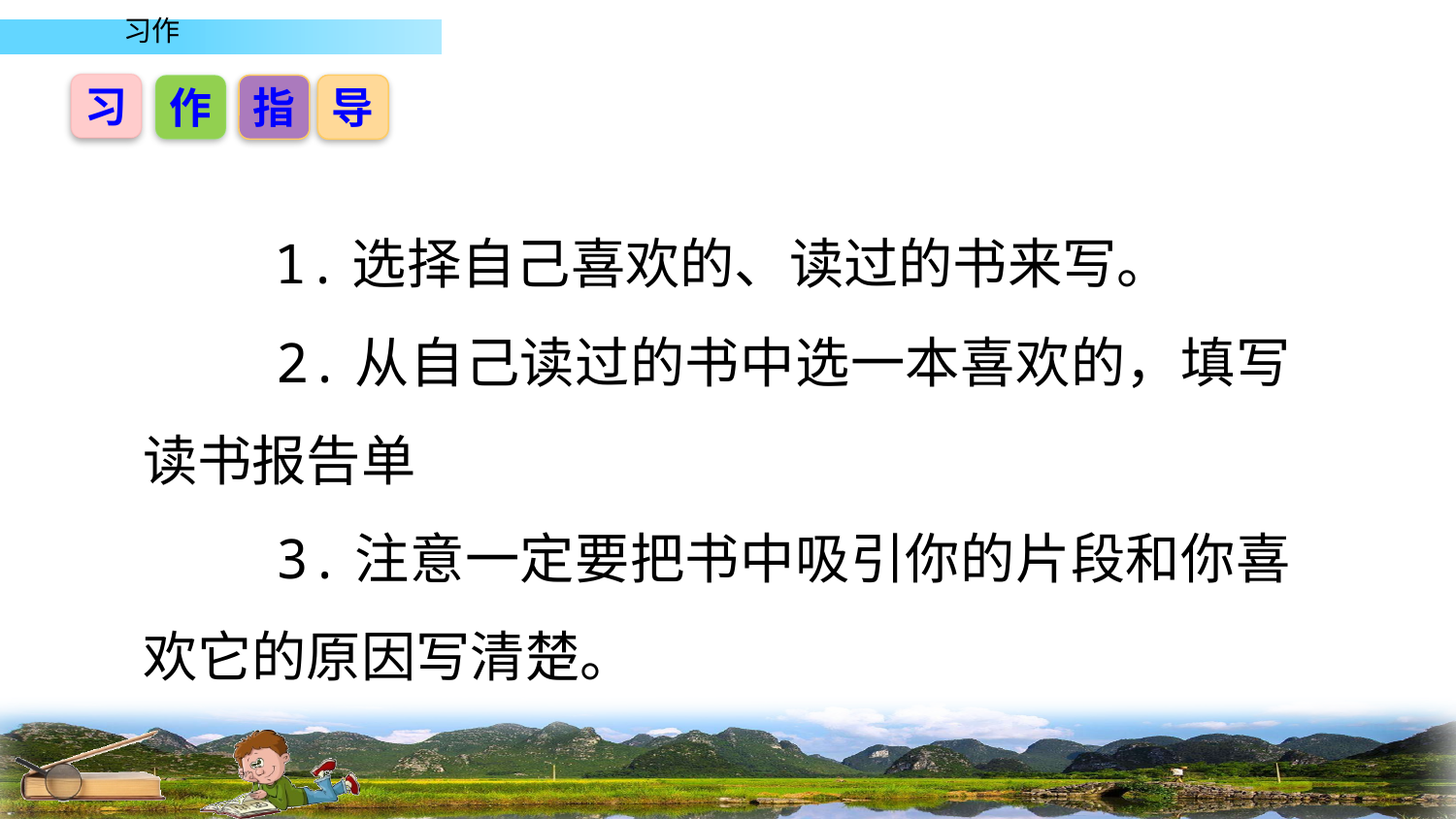

习
作
指
导
    1.选择自己喜欢的、读过的书来写。
    2.从自己读过的书中选一本喜欢的，填写读书报告单
    3.注意一定要把书中吸引你的片段和你喜欢它的原因写清楚。